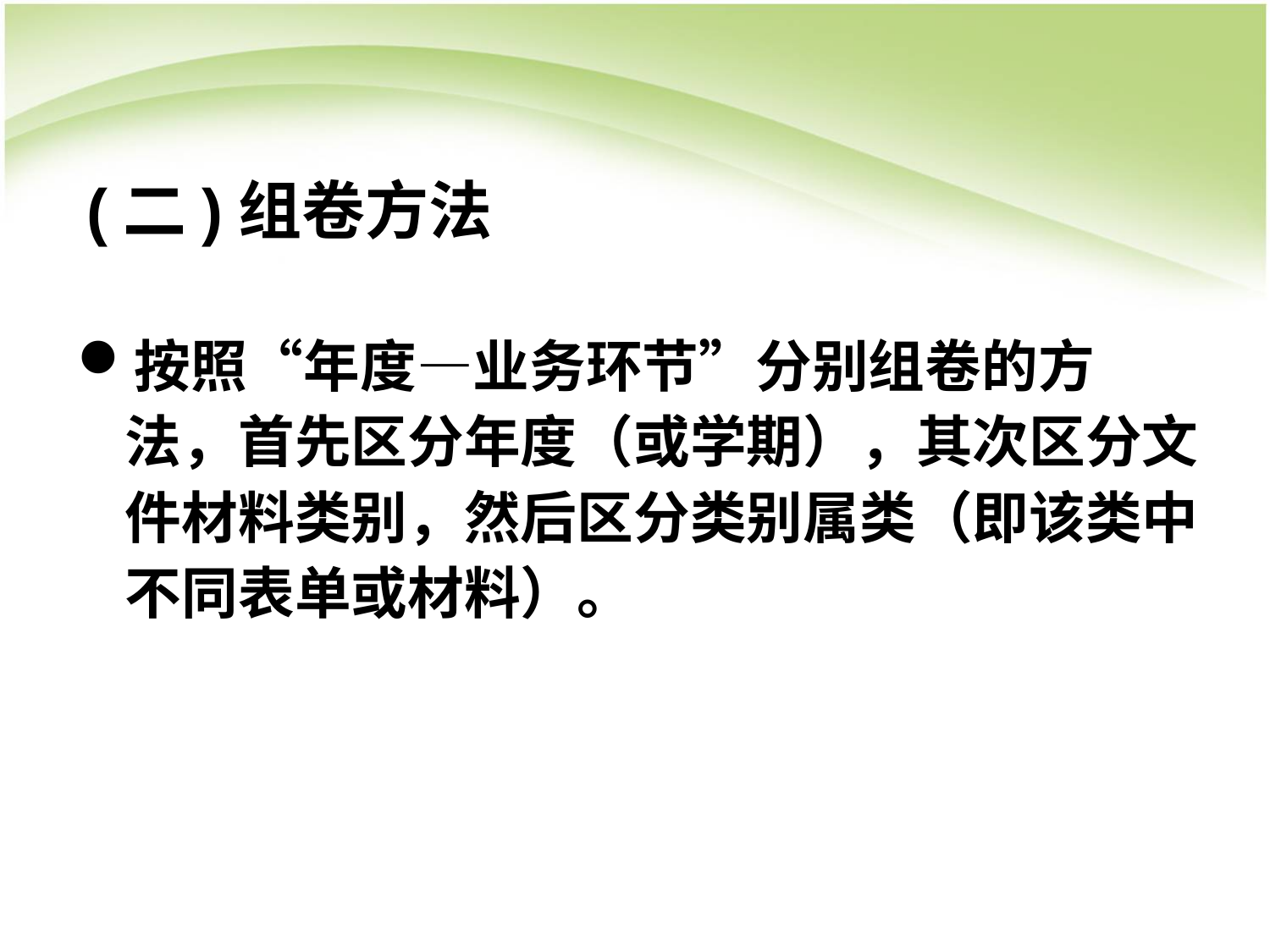

# (二)组卷方法
按照“年度—业务环节”分别组卷的方法，首先区分年度（或学期），其次区分文件材料类别，然后区分类别属类（即该类中不同表单或材料）。